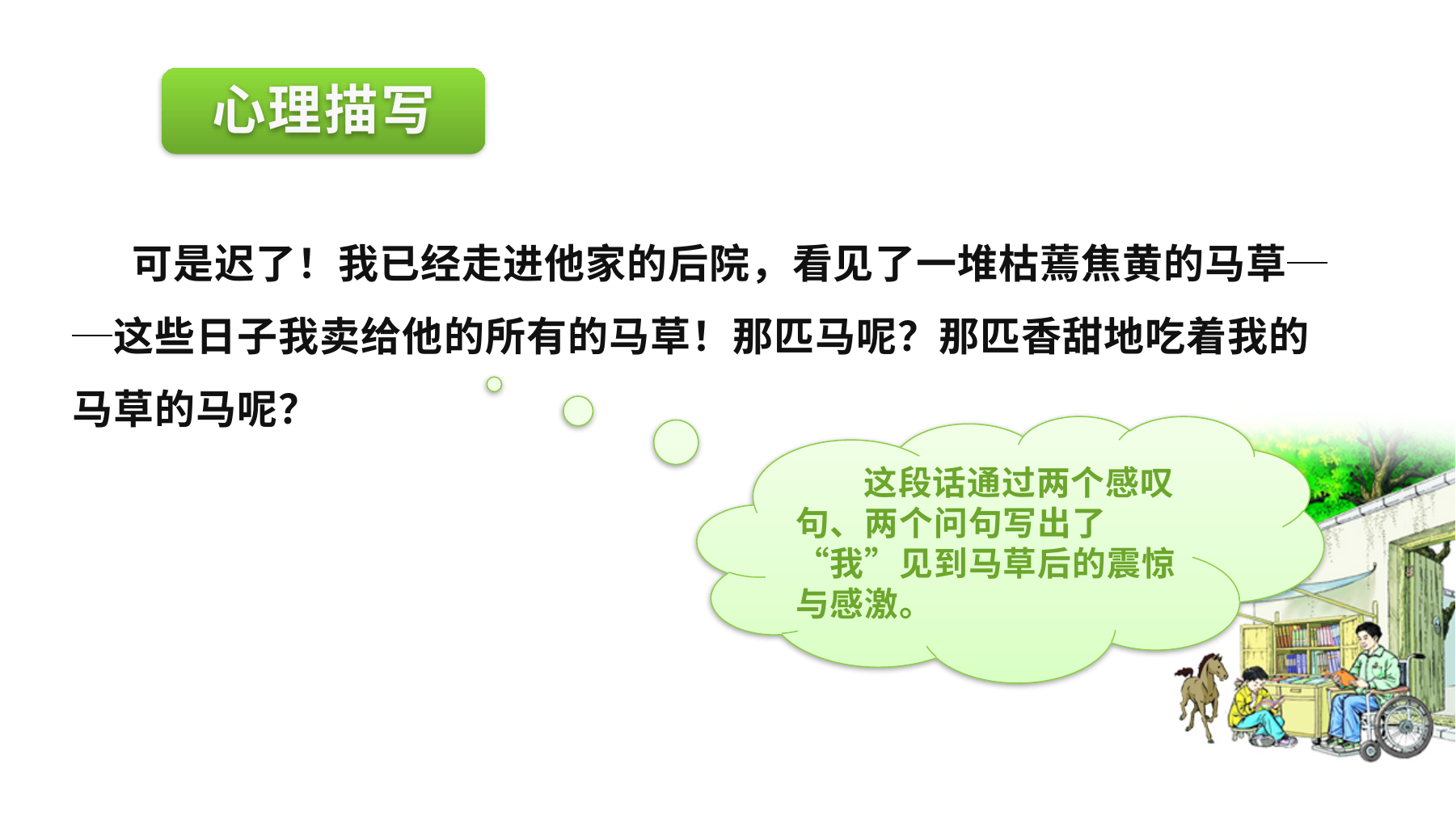

心理描写
     可是迟了！我已经走进他家的后院，看见了一堆枯蔫焦黄的马草──这些日子我卖给他的所有的马草！那匹马呢？那匹香甜地吃着我的马草的马呢？
       这段话通过两个感叹句、两个问句写出了“我”见到马草后的震惊与感激。